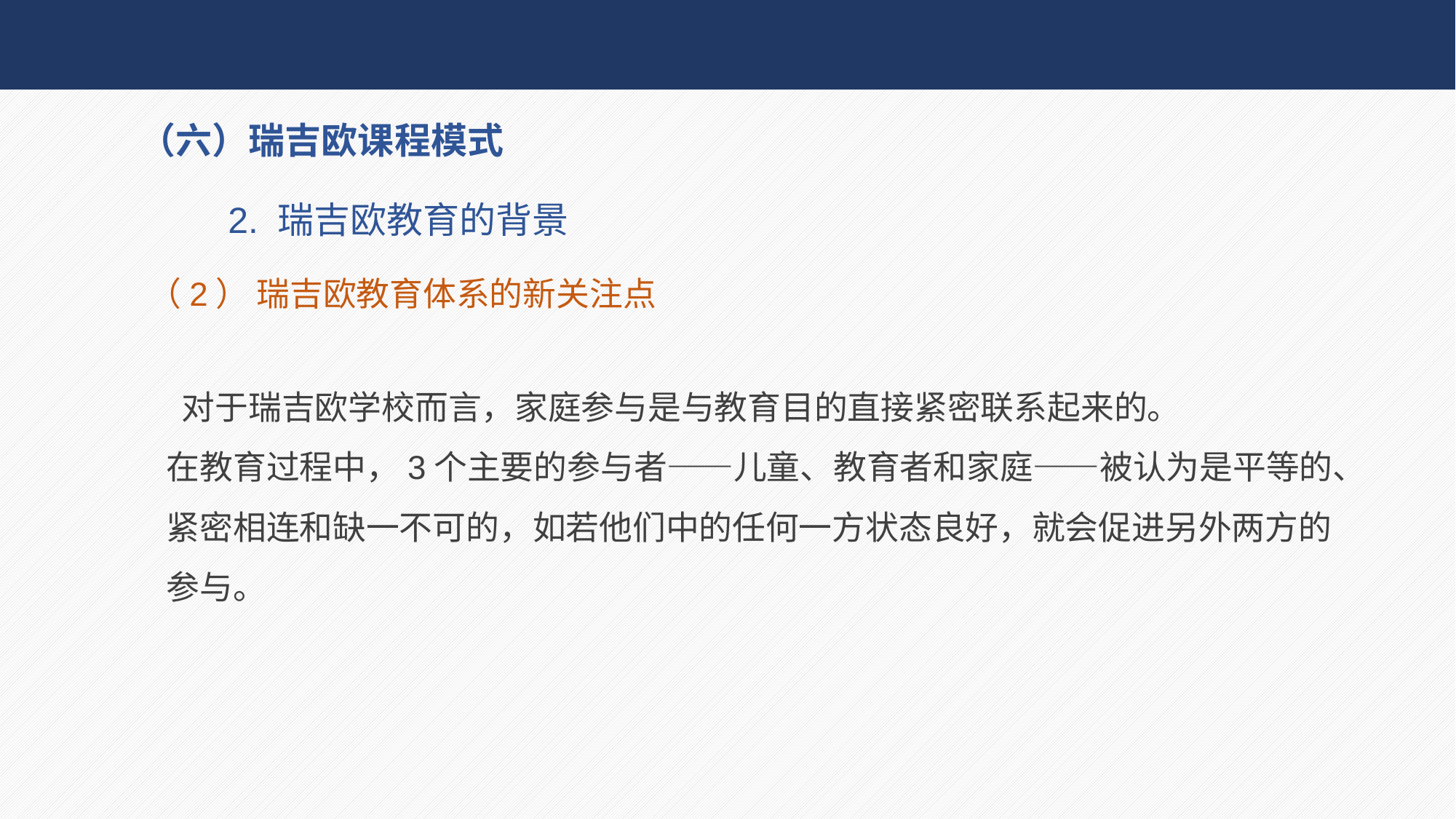

（六）瑞吉欧课程模式
 2. 瑞吉欧教育的背景
（2） 瑞吉欧教育体系的新关注点
 对于瑞吉欧学校而言，家庭参与是与教育目的直接紧密联系起来的。
在教育过程中，3个主要的参与者——儿童、教育者和家庭——被认为是平等的、紧密相连和缺一不可的，如若他们中的任何一方状态良好，就会促进另外两方的参与。